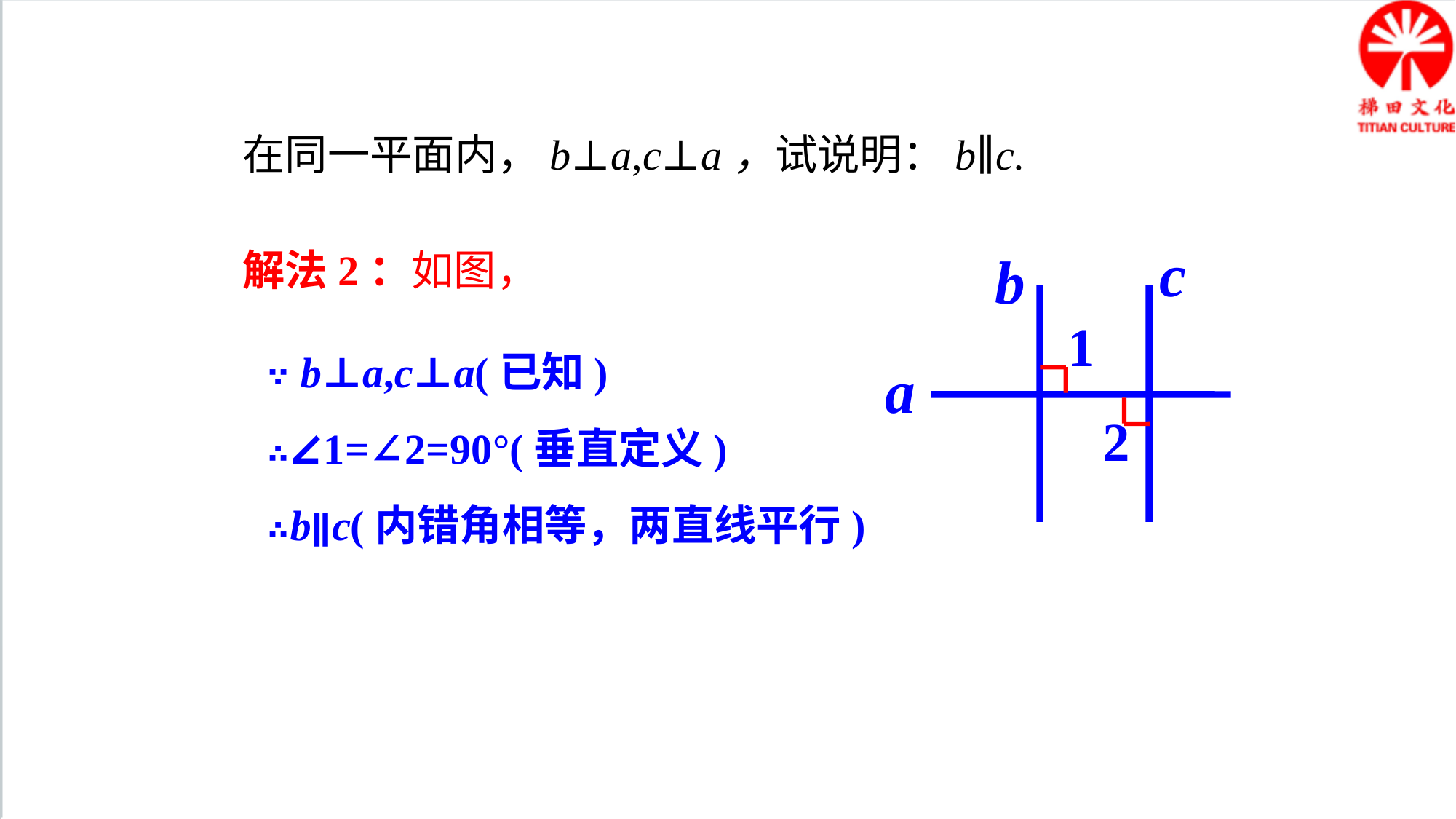

在同一平面内，b⊥a,c⊥a，试说明：b∥c.
c
解法2：如图，
b

1
∵ b⊥a,c⊥a(已知)
∴∠1=∠2=90°(垂直定义)
∴b∥c(内错角相等，两直线平行)
a

2